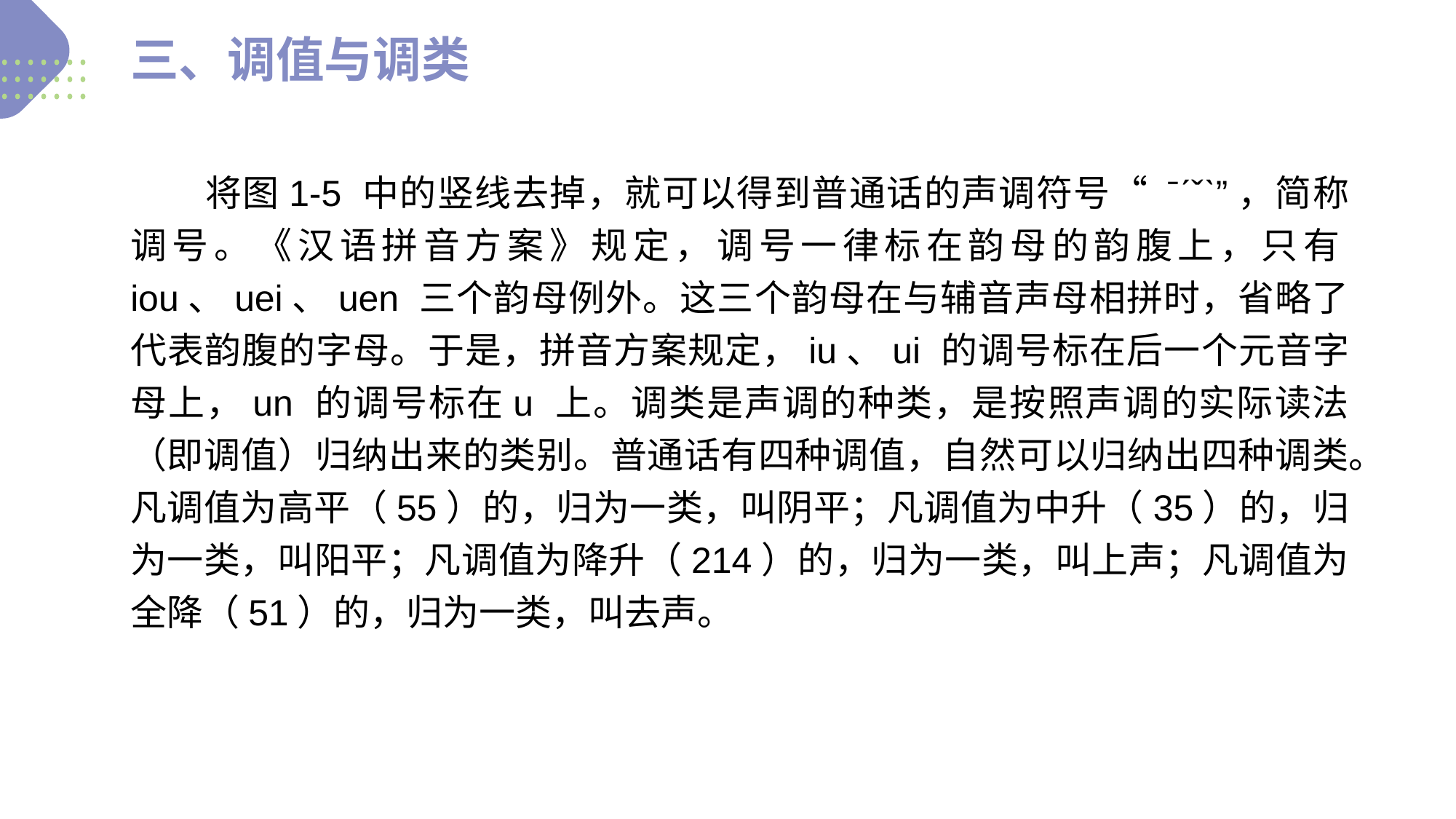

三、调值与调类

　　将图1-5 中的竖线去掉，就可以得到普通话的声调符号“ ˉˊˇˋ”，简称调号。《汉语拼音方案》规定，调号一律标在韵母的韵腹上，只有iou、uei、uen 三个韵母例外。这三个韵母在与辅音声母相拼时，省略了代表韵腹的字母。于是，拼音方案规定，iu、ui 的调号标在后一个元音字母上，un 的调号标在u 上。调类是声调的种类，是按照声调的实际读法（即调值）归纳出来的类别。普通话有四种调值，自然可以归纳出四种调类。凡调值为高平（55）的，归为一类，叫阴平；凡调值为中升（35）的，归为一类，叫阳平；凡调值为降升（214）的，归为一类，叫上声；凡调值为全降（51）的，归为一类，叫去声。